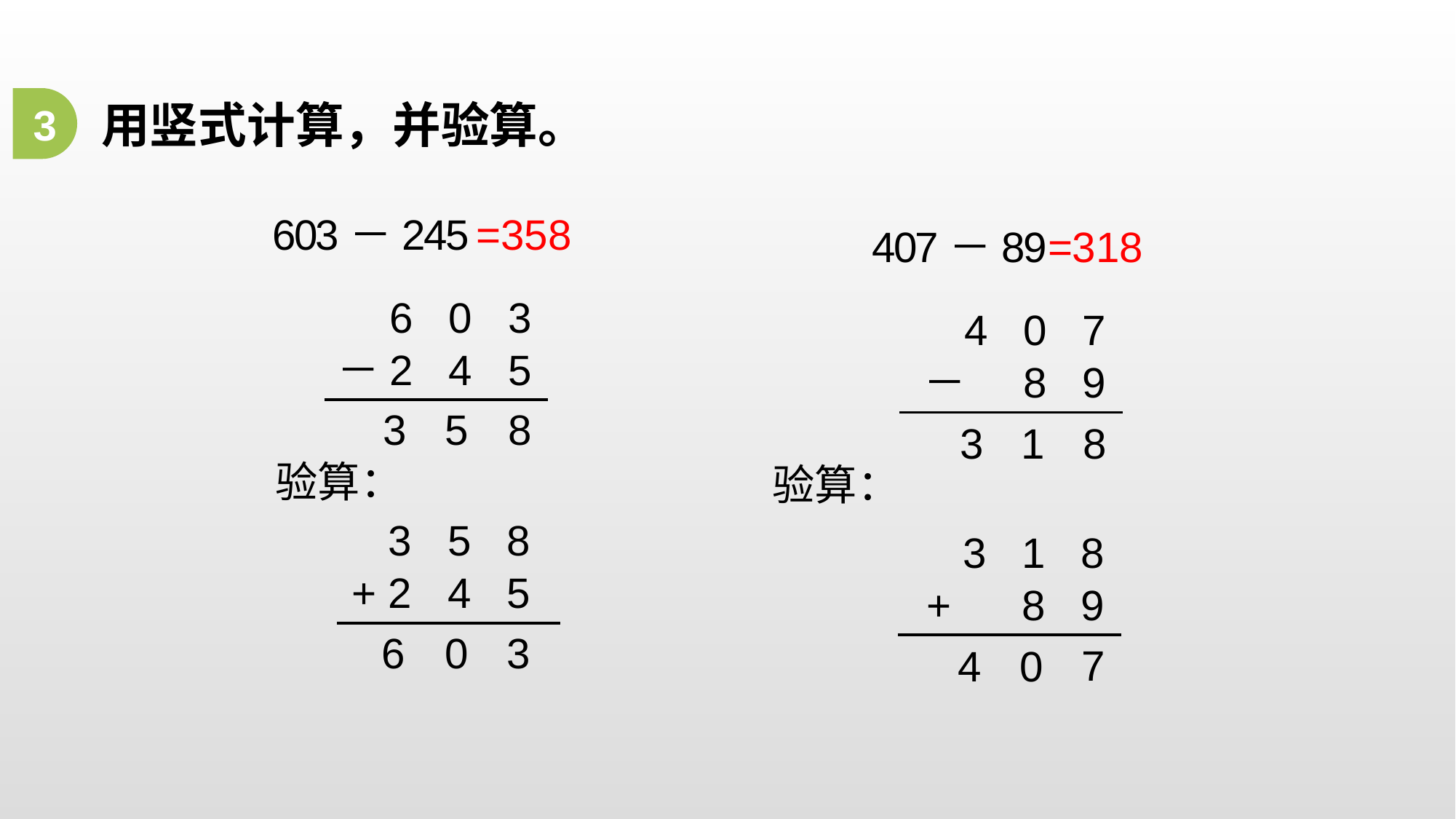

3
用竖式计算，并验算。
603－245
=358
407－89
=318
6   0   3
4   0   7
－2   4   5
－     8   9
3
5
8
8
3
1
验算：
验算：
3   5   8
3   1   8
+ 2   4   5
+      8   9
6
0
3
7
4
0